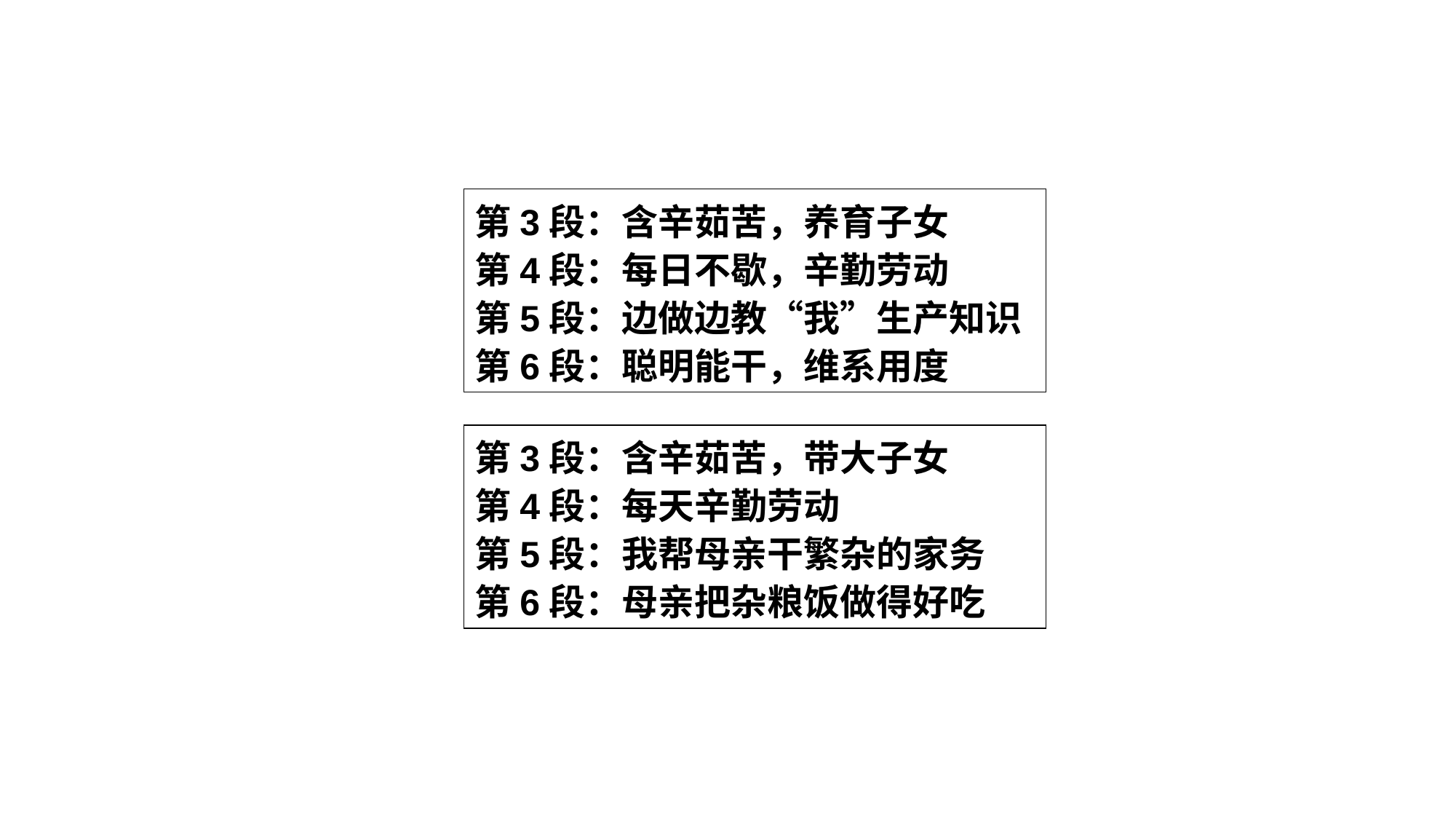

第3段：含辛茹苦，养育子女
第4段：每日不歇，辛勤劳动
第5段：边做边教“我”生产知识
第6段：聪明能干，维系用度
第3段：含辛茹苦，带大子女
第4段：每天辛勤劳动
第5段：我帮母亲干繁杂的家务
第6段：母亲把杂粮饭做得好吃